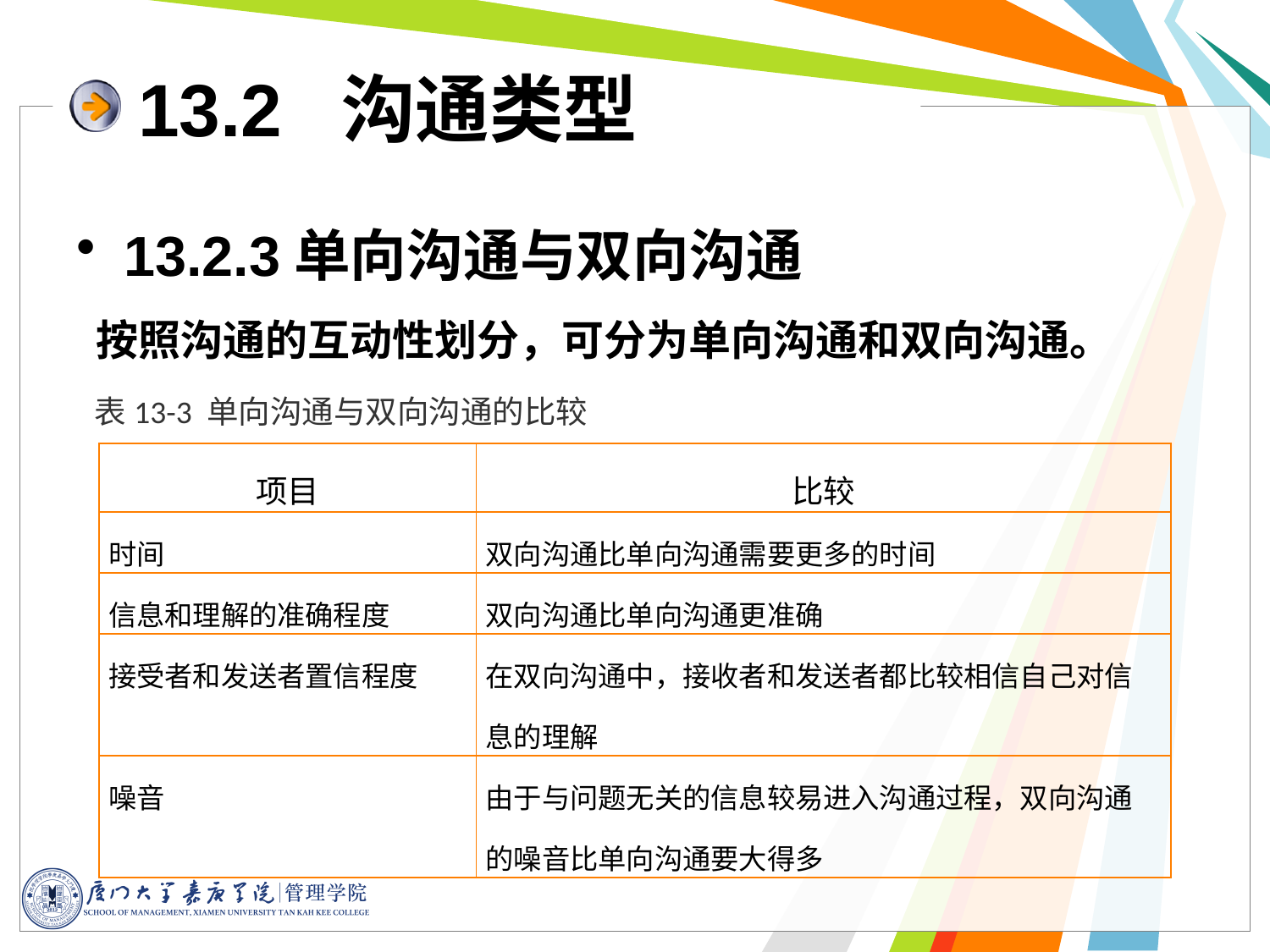

# 13.2  沟通类型
13.2.3单向沟通与双向沟通
 按照沟通的互动性划分，可分为单向沟通和双向沟通。
表13-3 单向沟通与双向沟通的比较
| 项目 | 比较 |
| --- | --- |
| 时间 | 双向沟通比单向沟通需要更多的时间 |
| 信息和理解的准确程度 | 双向沟通比单向沟通更准确 |
| 接受者和发送者置信程度 | 在双向沟通中，接收者和发送者都比较相信自己对信息的理解 |
| 噪音 | 由于与问题无关的信息较易进入沟通过程，双向沟通的噪音比单向沟通要大得多 |